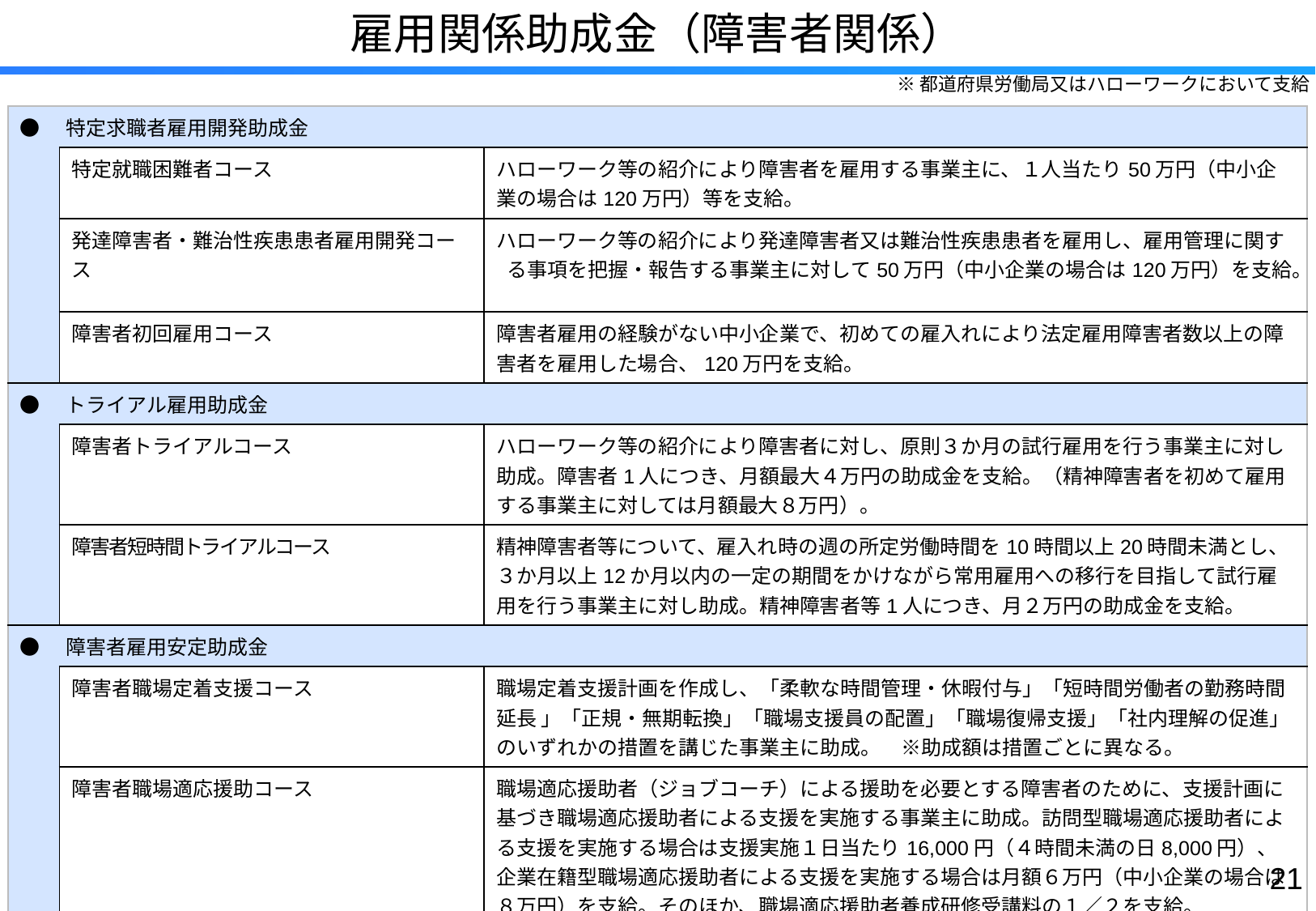

雇用関係助成金（障害者関係）
※都道府県労働局又はハローワークにおいて支給

| ●　特定求職者雇用開発助成金 |  |  |
| --- | --- | --- |
|  | 特定就職困難者コース | ハローワーク等の紹介により障害者を雇用する事業主に、１人当たり50万円（中小企業の場合は120万円）等を支給。 |
|  | 発達障害者・難治性疾患患者雇用開発コース | ハローワーク等の紹介により発達障害者又は難治性疾患患者を雇用し、雇用管理に関する事項を把握・報告する事業主に対して50万円（中小企業の場合は120万円）を支給。 |
|  | 障害者初回雇用コース | 障害者雇用の経験がない中小企業で、初めての雇入れにより法定雇用障害者数以上の障害者を雇用した場合、120万円を支給。 |
| ●　トライアル雇用助成金 |  |  |
|  | 障害者トライアルコース | ハローワーク等の紹介により障害者に対し、原則３か月の試行雇用を行う事業主に対し助成。障害者1人につき、月額最大４万円の助成金を支給。（精神障害者を初めて雇用する事業主に対しては月額最大８万円）。 |
|  | 障害者短時間トライアルコース | 精神障害者等について、雇入れ時の週の所定労働時間を10時間以上20時間未満とし、３か月以上12か月以内の一定の期間をかけながら常用雇用への移行を目指して試行雇用を行う事業主に対し助成。精神障害者等1人につき、月２万円の助成金を支給。 |
| ●　障害者雇用安定助成金 |  |  |
|  | 障害者職場定着支援コース | 職場定着支援計画を作成し、「柔軟な時間管理・休暇付与」「短時間労働者の勤務時間延長 」「正規・無期転換」「職場支援員の配置」「職場復帰支援」「社内理解の促進」のいずれかの措置を講じた事業主に助成。　※助成額は措置ごとに異なる。 |
|  | 障害者職場適応援助コース | 職場適応援助者（ジョブコーチ）による援助を必要とする障害者のために、支援計画に基づき職場適応援助者による支援を実施する事業主に助成。訪問型職場適応援助者による支援を実施する場合は支援実施１日当たり16,000円（４時間未満の日8,000円）、企業在籍型職場適応援助者による支援を実施する場合は月額６万円（中小企業の場合は８万円）を支給。そのほか、職場適応援助者養成研修受講料の１／２を支給。 |
| ●中小企業障害者多数雇用施設設置等助成金 |  | 障害者の雇入れに係る計画を作成し、当該計画に基づき障害者を新規に５名以上雇用して、その雇入れ後障害者を10名以上継続雇用するとともに、障害者の雇入れに必要な事業所の施設・設備等の設置・整備をする中小企業である事業主に対し助成。雇入れ者数と施設・設備等の設置・整備に要した費用に応じて支給額を決定（支給上限額3,000万円）。 |
21